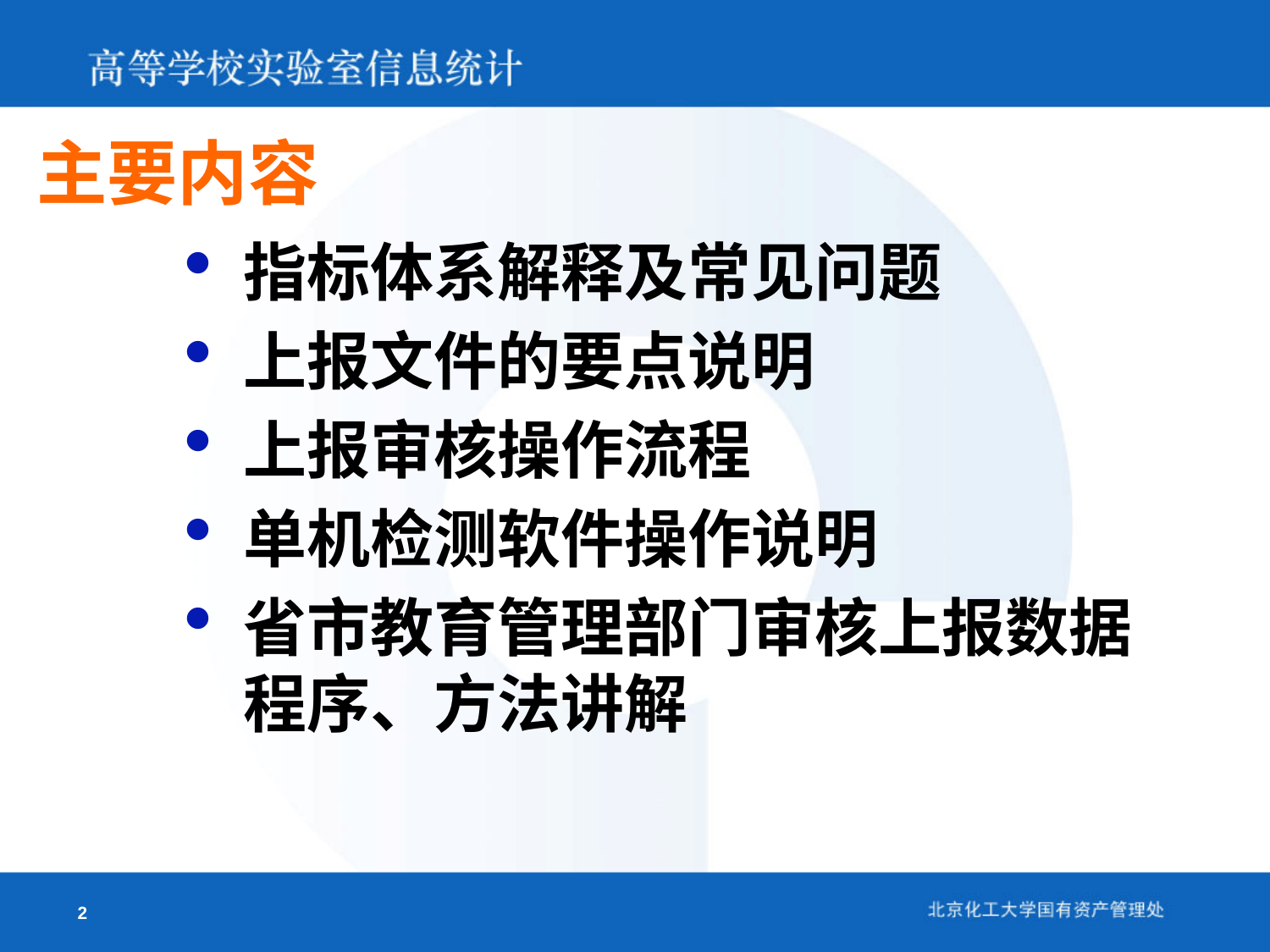

# 主要内容
指标体系解释及常见问题
上报文件的要点说明
上报审核操作流程
单机检测软件操作说明
省市教育管理部门审核上报数据程序、方法讲解